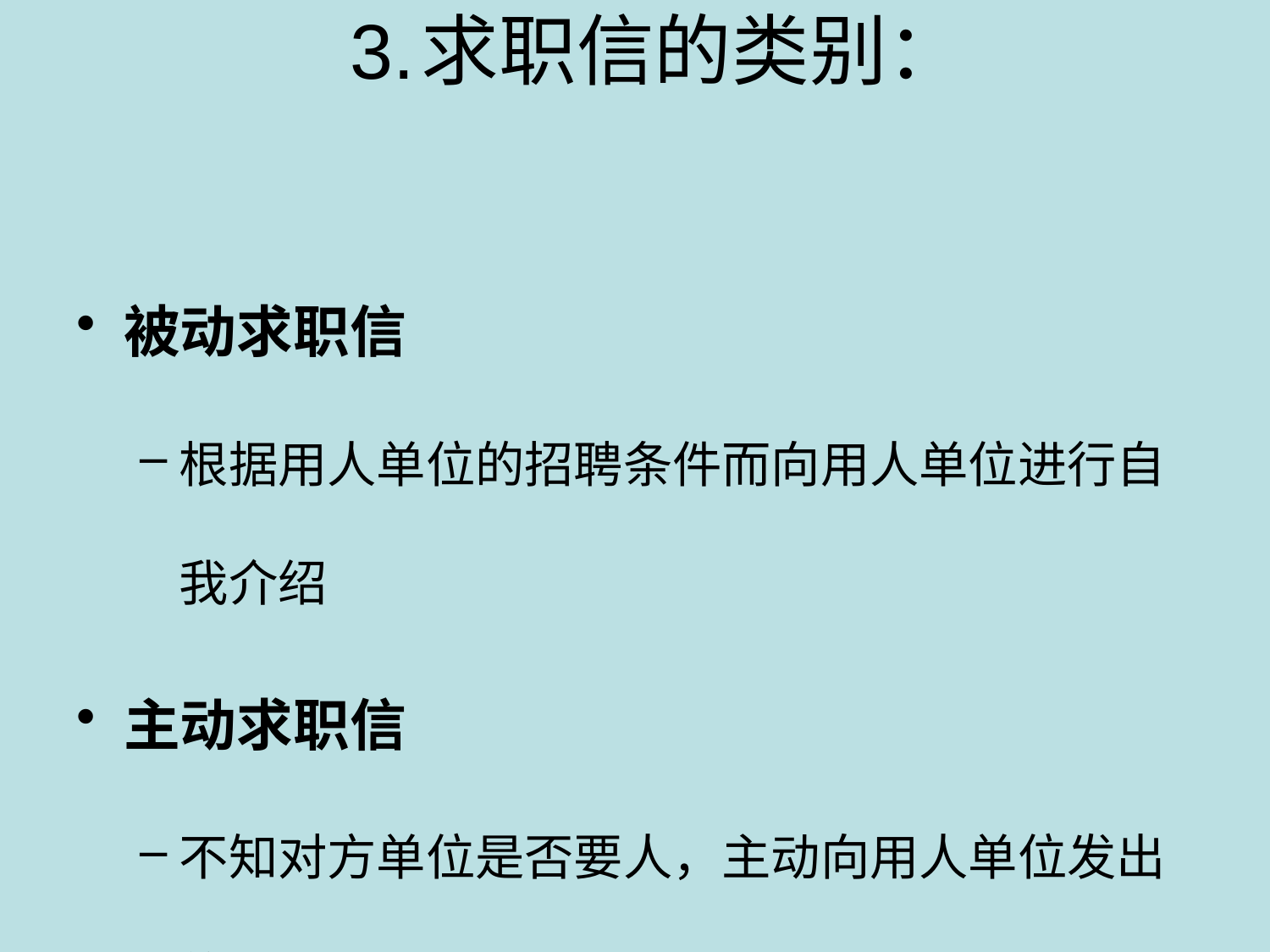

被动求职信
根据用人单位的招聘条件而向用人单位进行自我介绍
主动求职信
不知对方单位是否要人，主动向用人单位发出的求职信。
求职信的类别：